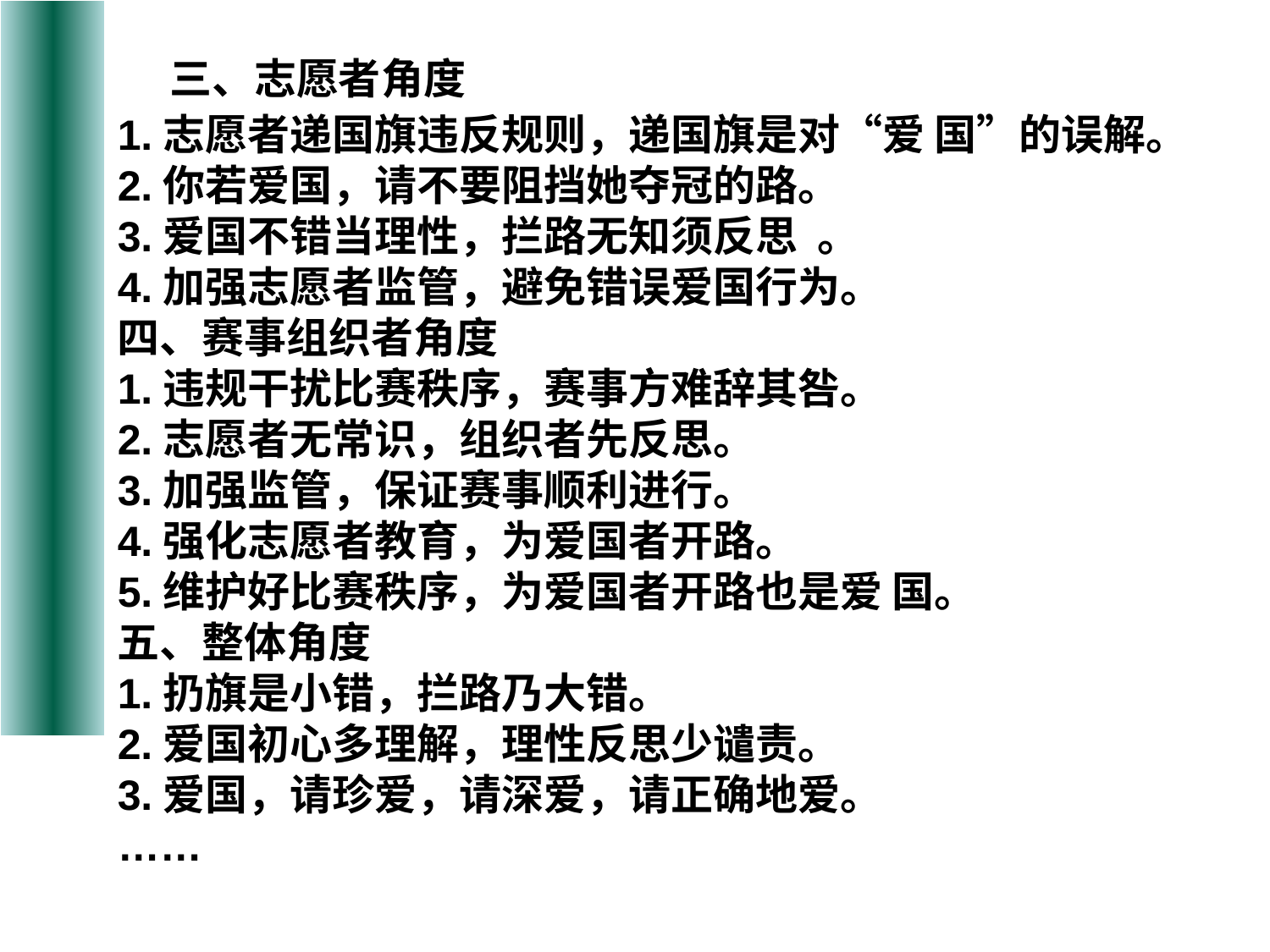

三、志愿者角度
1.志愿者递国旗违反规则，递国旗是对“爱 国”的误解。
2.你若爱国，请不要阻挡她夺冠的路。
3.爱国不错当理性，拦路无知须反思  。
4.加强志愿者监管，避免错误爱国行为。
四、赛事组织者角度
1.违规干扰比赛秩序，赛事方难辞其咎。
2.志愿者无常识，组织者先反思。
3.加强监管，保证赛事顺利进行。
4.强化志愿者教育，为爱国者开路。
5.维护好比赛秩序，为爱国者开路也是爱 国。
五、整体角度
1.扔旗是小错，拦路乃大错。
2.爱国初心多理解，理性反思少谴责。
3.爱国，请珍爱，请深爱，请正确地爱。
……